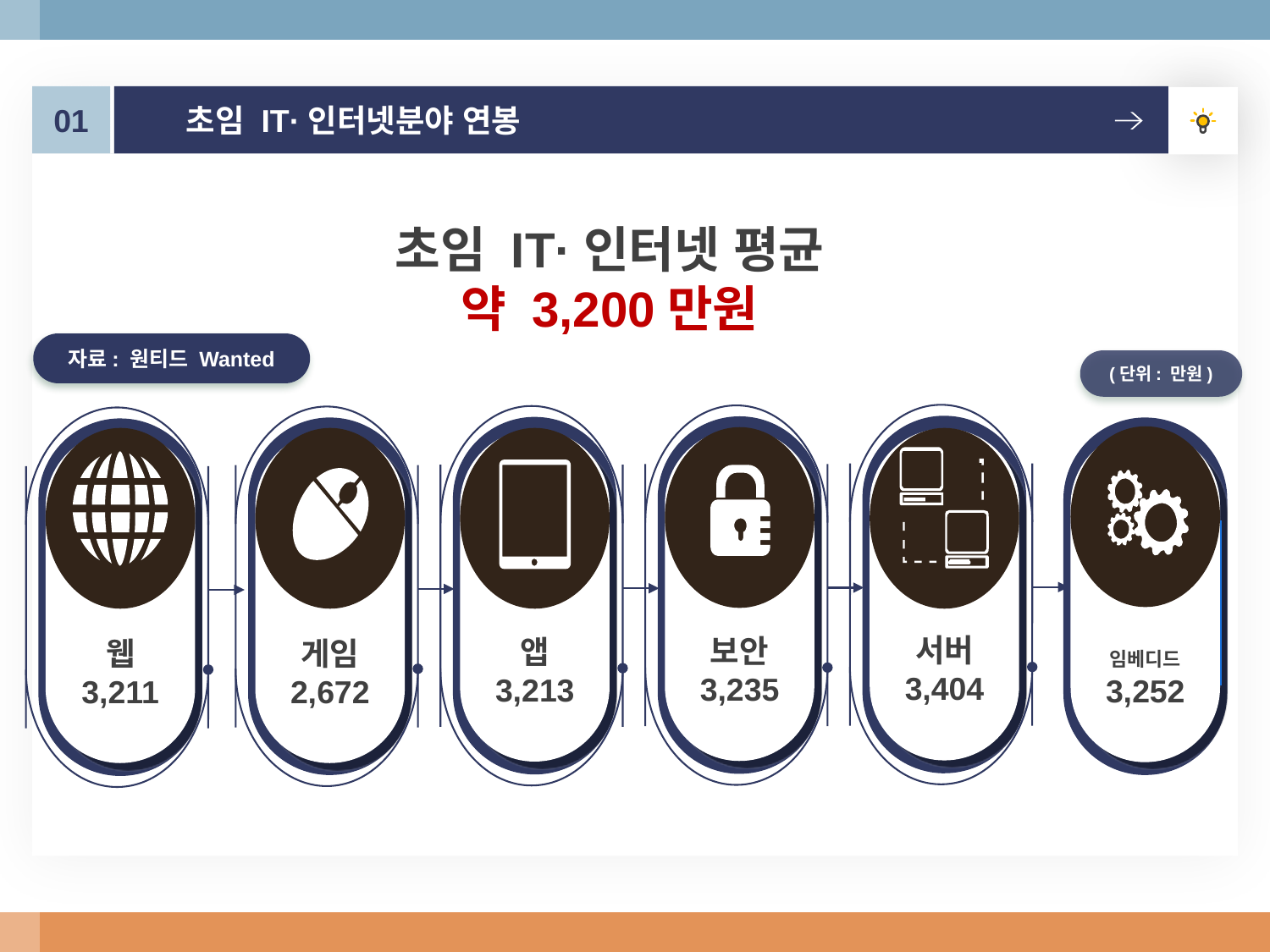

01
초임 IT·인터넷분야 연봉

초임 IT·인터넷 평균
약 3,200만원
자료: 원티드 Wanted
(단위: 만원)

서버
3,404

보안
3,235

앱
3,213

임베디드
3,252

웹
3,211

게임
2,672